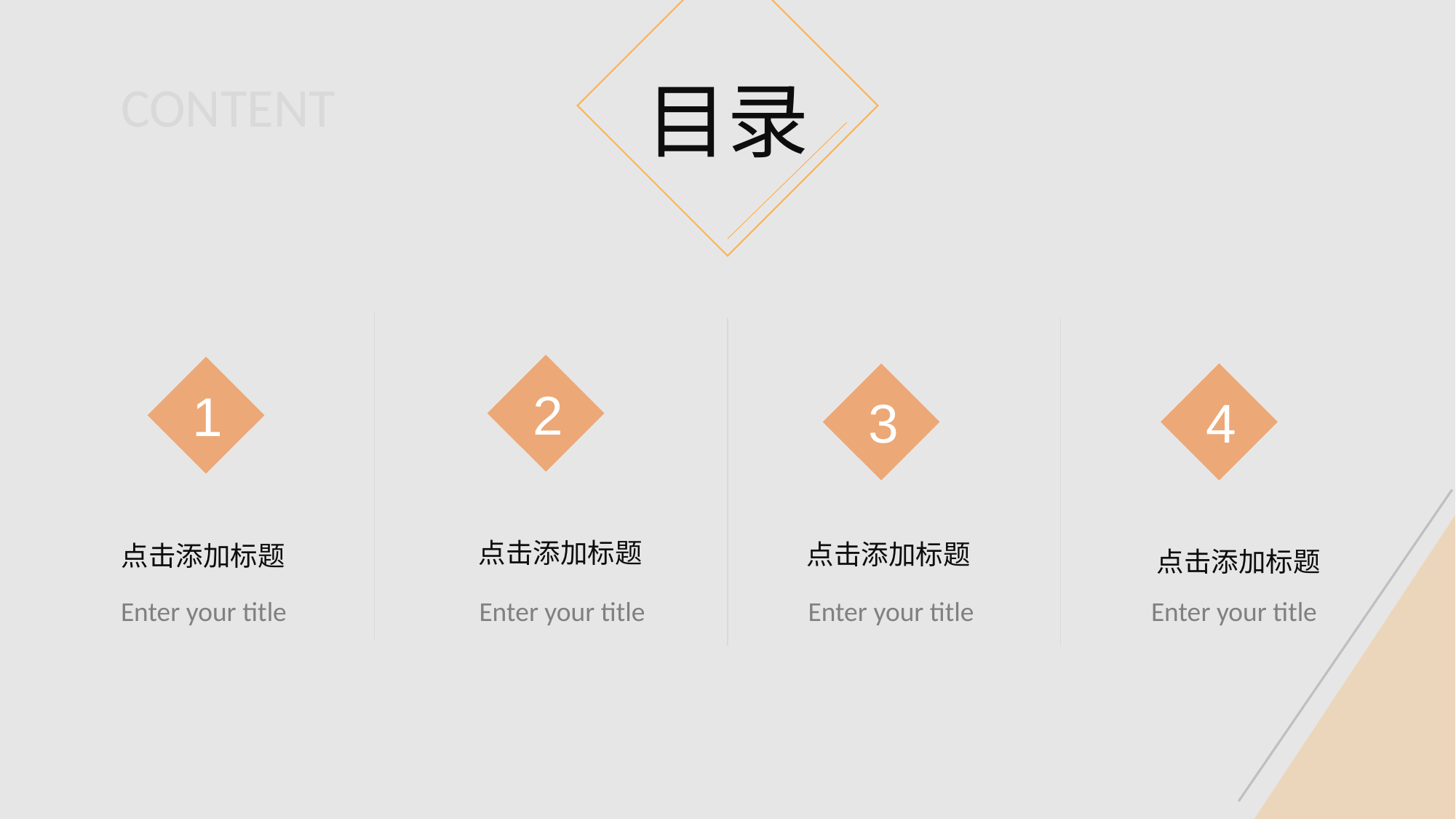

目录
CONTENT

2
点击添加标题

1
点击添加标题

3
点击添加标题

4
点击添加标题

Enter your title
Enter your title
Enter your title
Enter your title